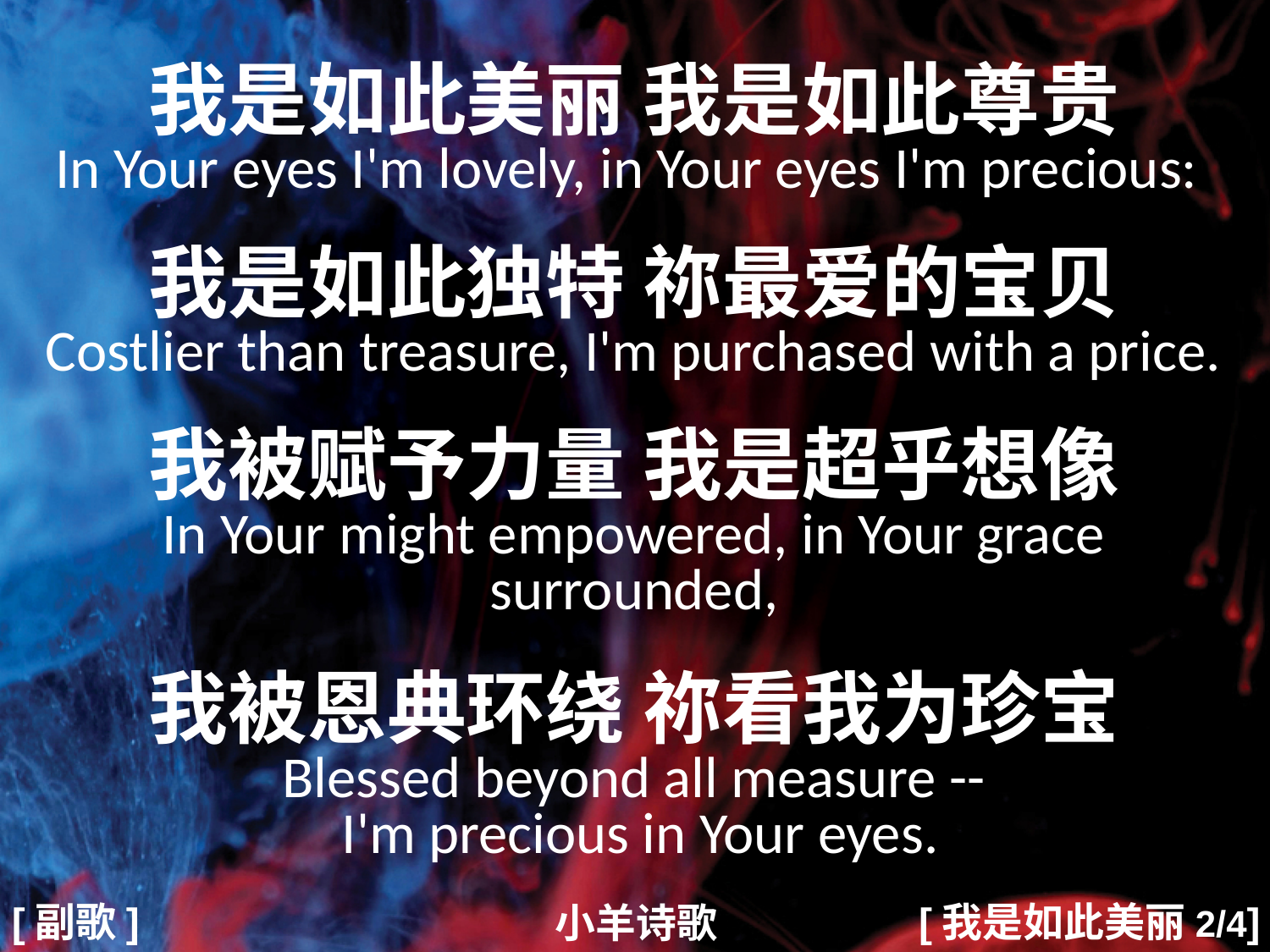

我是如此美丽 我是如此尊贵
In Your eyes I'm lovely, in Your eyes I'm precious:

我是如此独特 祢最爱的宝贝
Costlier than treasure, I'm purchased with a price.

我被赋予力量 我是超乎想像
In Your might empowered, in Your grace surrounded,

我被恩典环绕 祢看我为珍宝
Blessed beyond all measure --
 I'm precious in Your eyes.
#

[副歌]
[我是如此美丽2/4]
小羊诗歌